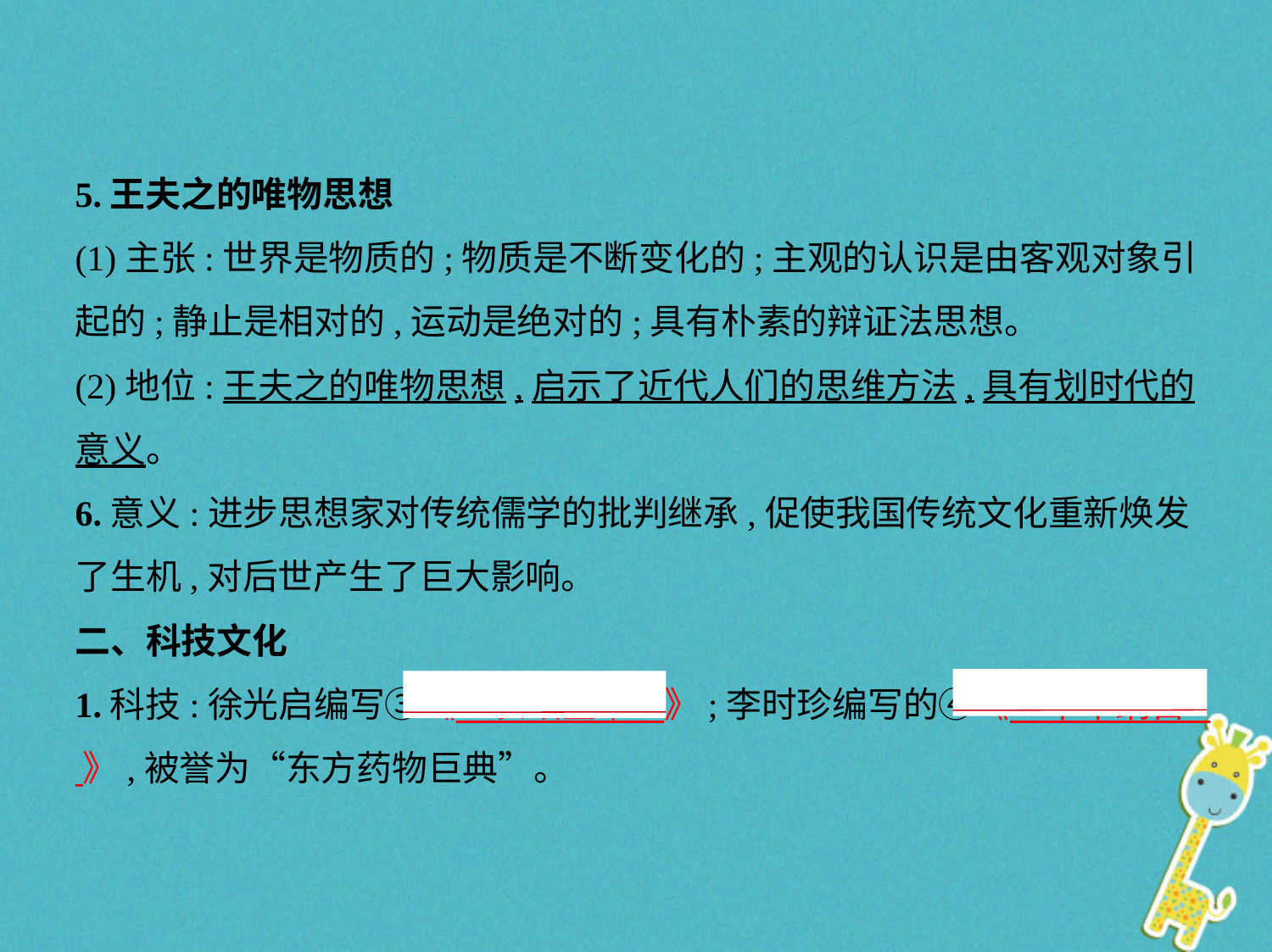

5.王夫之的唯物思想
(1)主张:世界是物质的;物质是不断变化的;主观的认识是由客观对象引
起的;静止是相对的,运动是绝对的;具有朴素的辩证法思想。
(2)地位:王夫之的唯物思想,启示了近代人们的思维方法,具有划时代的
意义。
6.意义:进步思想家对传统儒学的批判继承,促使我国传统文化重新焕发
了生机,对后世产生了巨大影响。
二、科技文化
1.科技:徐光启编写③《　农政全书    》;李时珍编写的④《　本草纲目    》,被誉为“东方药物巨典”。